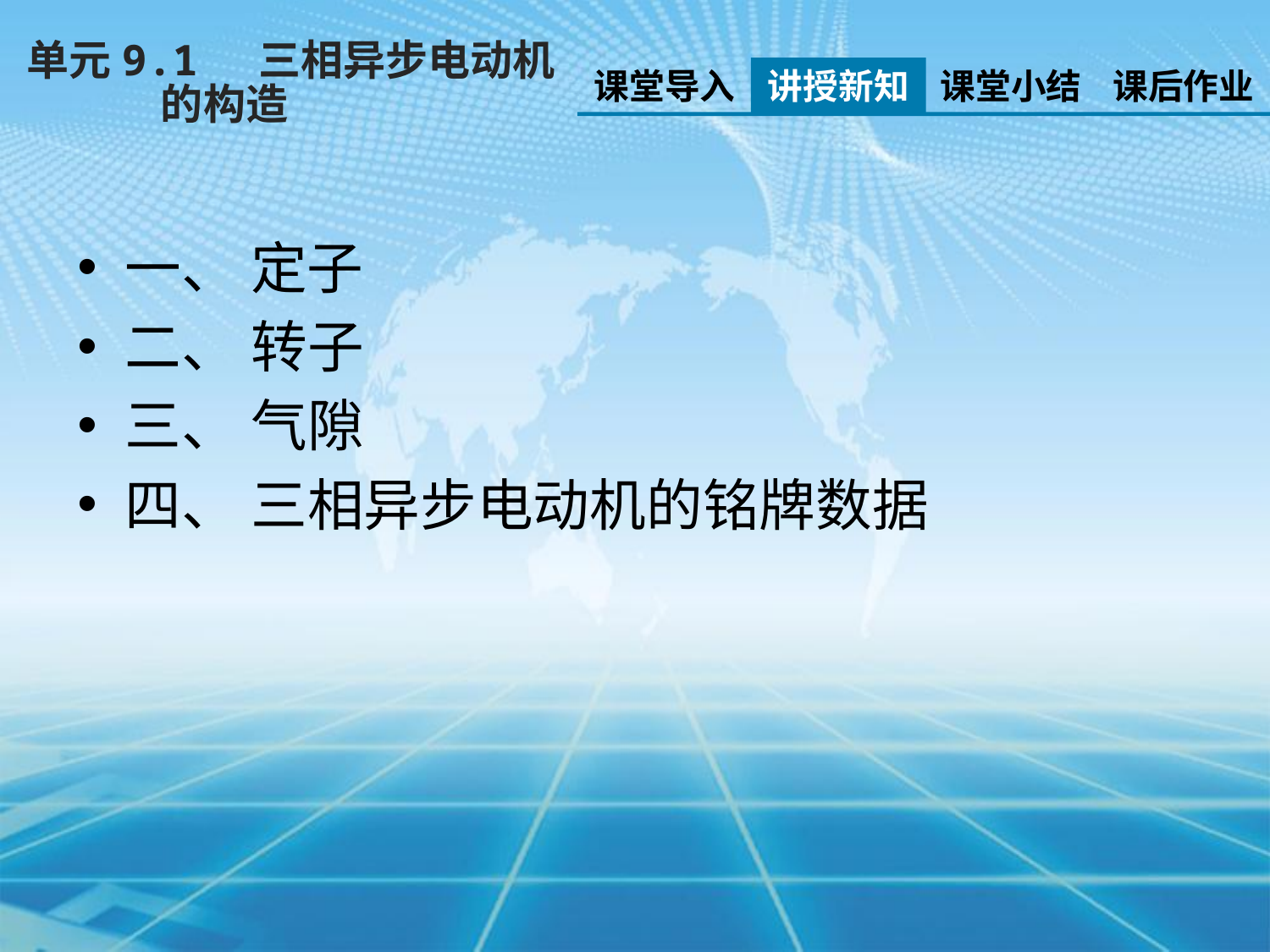

单元9.1  三相异步电动机
             的构造
课堂导入
讲授新知
课堂小结
课后作业
一、 定子
二、 转子
三、 气隙
四、 三相异步电动机的铭牌数据